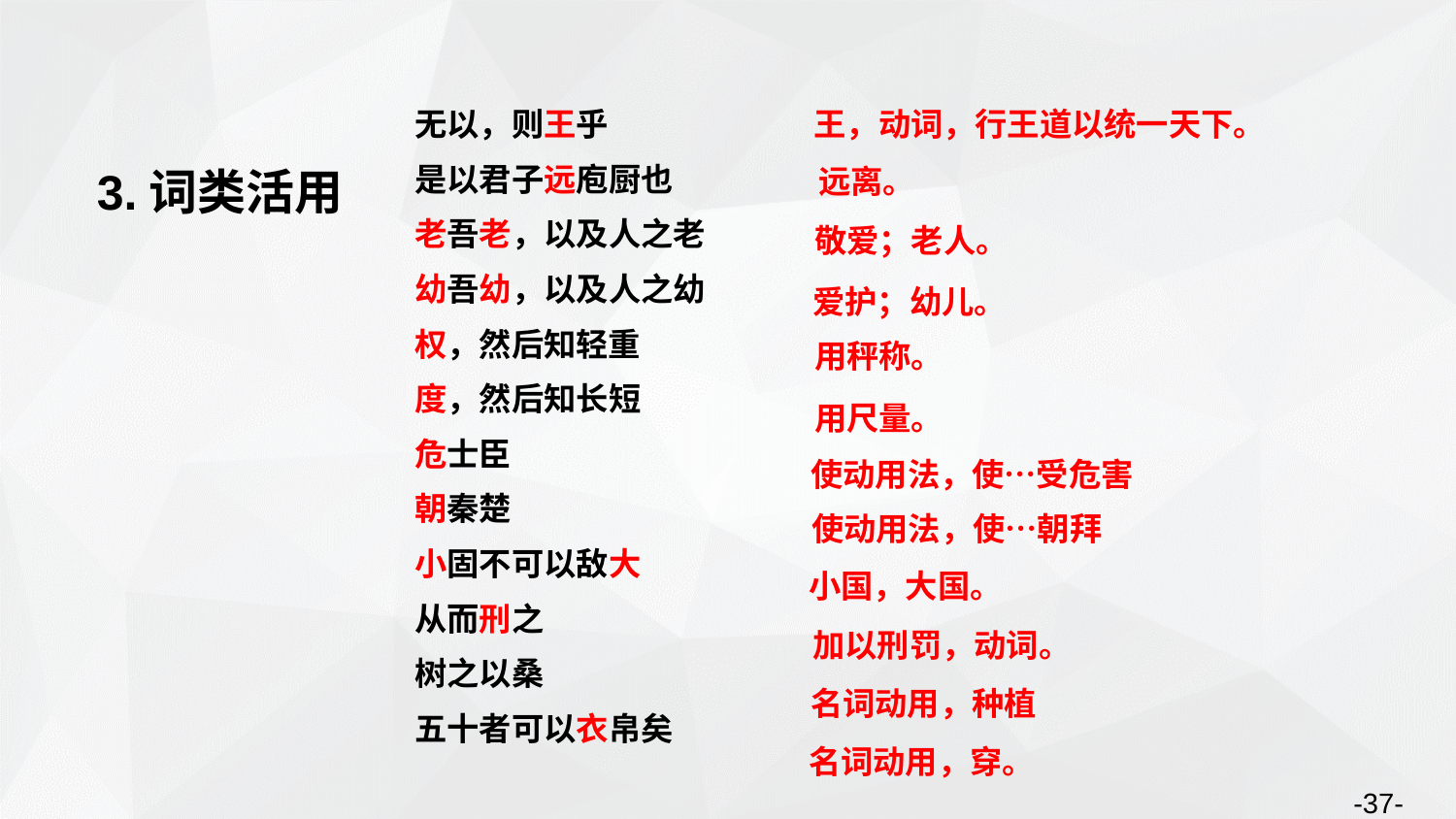

无以，则王乎
是以君子远庖厨也
老吾老，以及人之老
幼吾幼，以及人之幼
权，然后知轻重
度，然后知长短
危士臣
朝秦楚
小固不可以敌大
从而刑之
树之以桑
五十者可以衣帛矣
王，动词，行王道以统一天下。
远离。
3.词类活用
敬爱；老人。
爱护；幼儿。
用秤称。
用尺量。
使动用法，使…受危害
使动用法，使…朝拜
小国，大国。
加以刑罚，动词。
名词动用，种植
名词动用，穿。
-37-